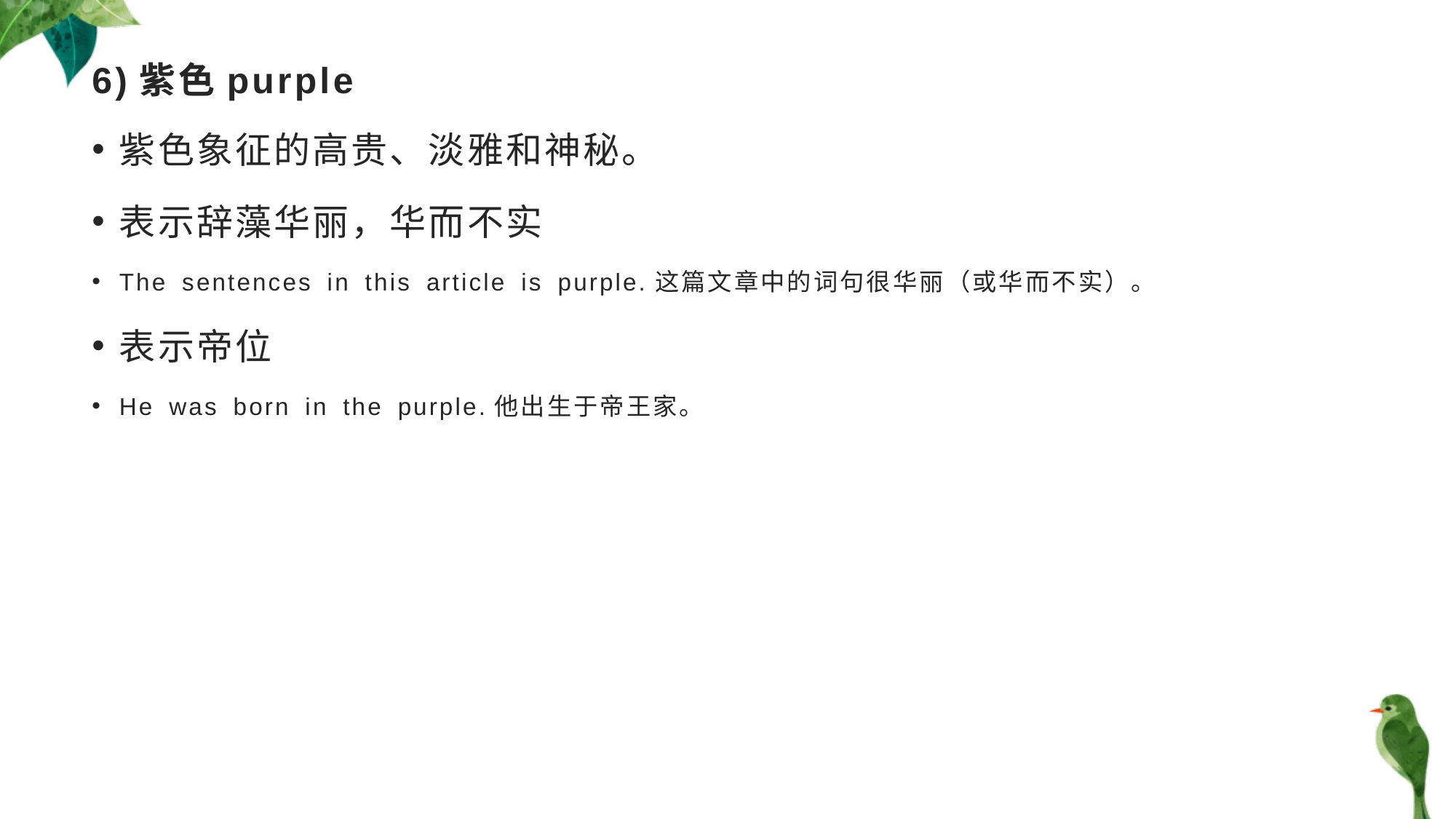

# 6)紫色purple
紫色象征的高贵、淡雅和神秘。
表示辞藻华丽，华而不实
The sentences in this article is purple.这篇文章中的词句很华丽（或华而不实）。
表示帝位
He was born in the purple.他出生于帝王家。